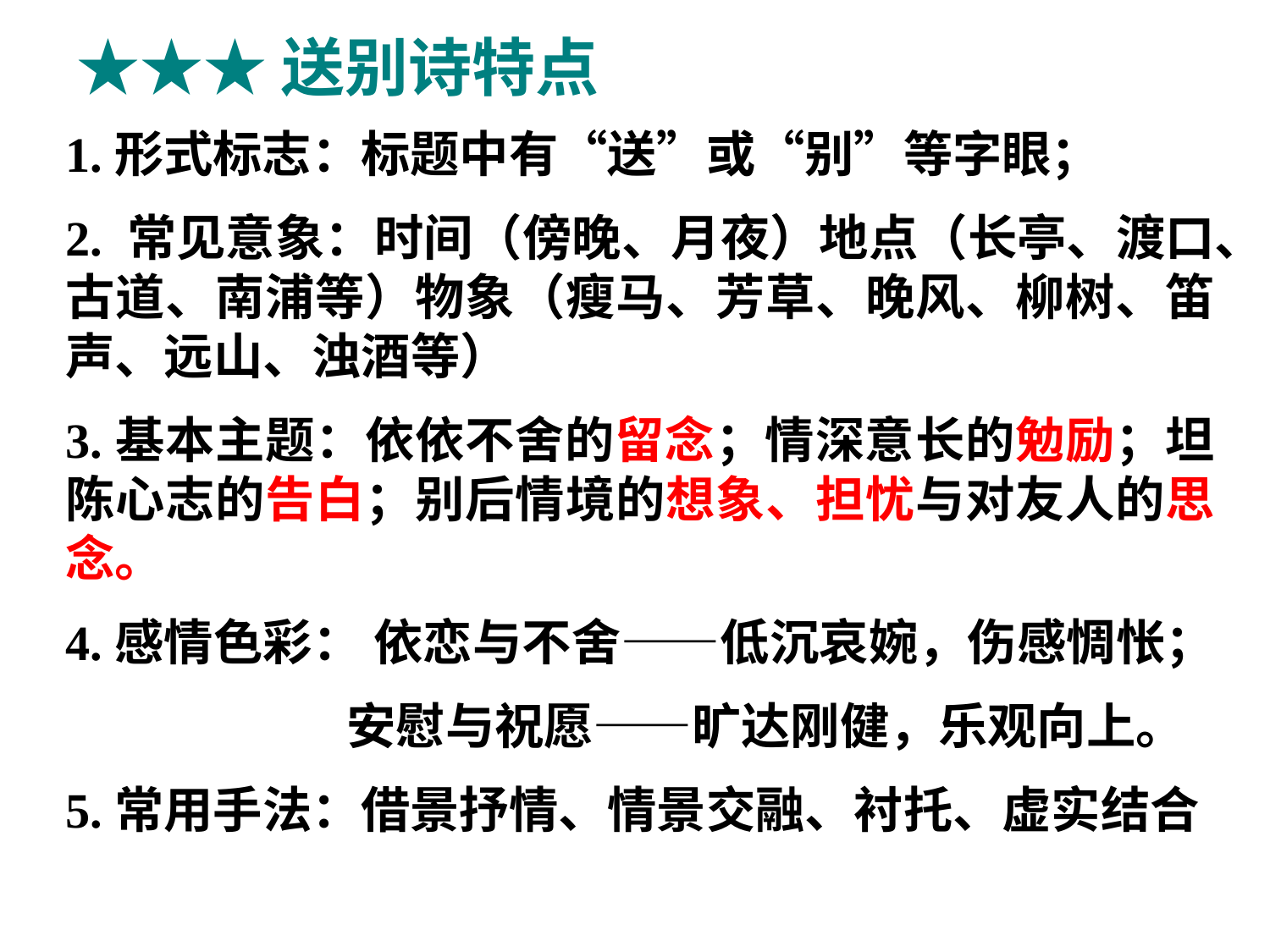

★★★送别诗特点
1.形式标志：标题中有“送”或“别”等字眼；
2. 常见意象：时间（傍晚、月夜）地点（长亭、渡口、古道、南浦等）物象（瘦马、芳草、晚风、柳树、笛声、远山、浊酒等）
3.基本主题：依依不舍的留念；情深意长的勉励；坦陈心志的告白；别后情境的想象、担忧与对友人的思念。
4.感情色彩： 依恋与不舍——低沉哀婉，伤感惆怅；
                        安慰与祝愿——旷达刚健，乐观向上。
5.常用手法：借景抒情、情景交融、衬托、虚实结合